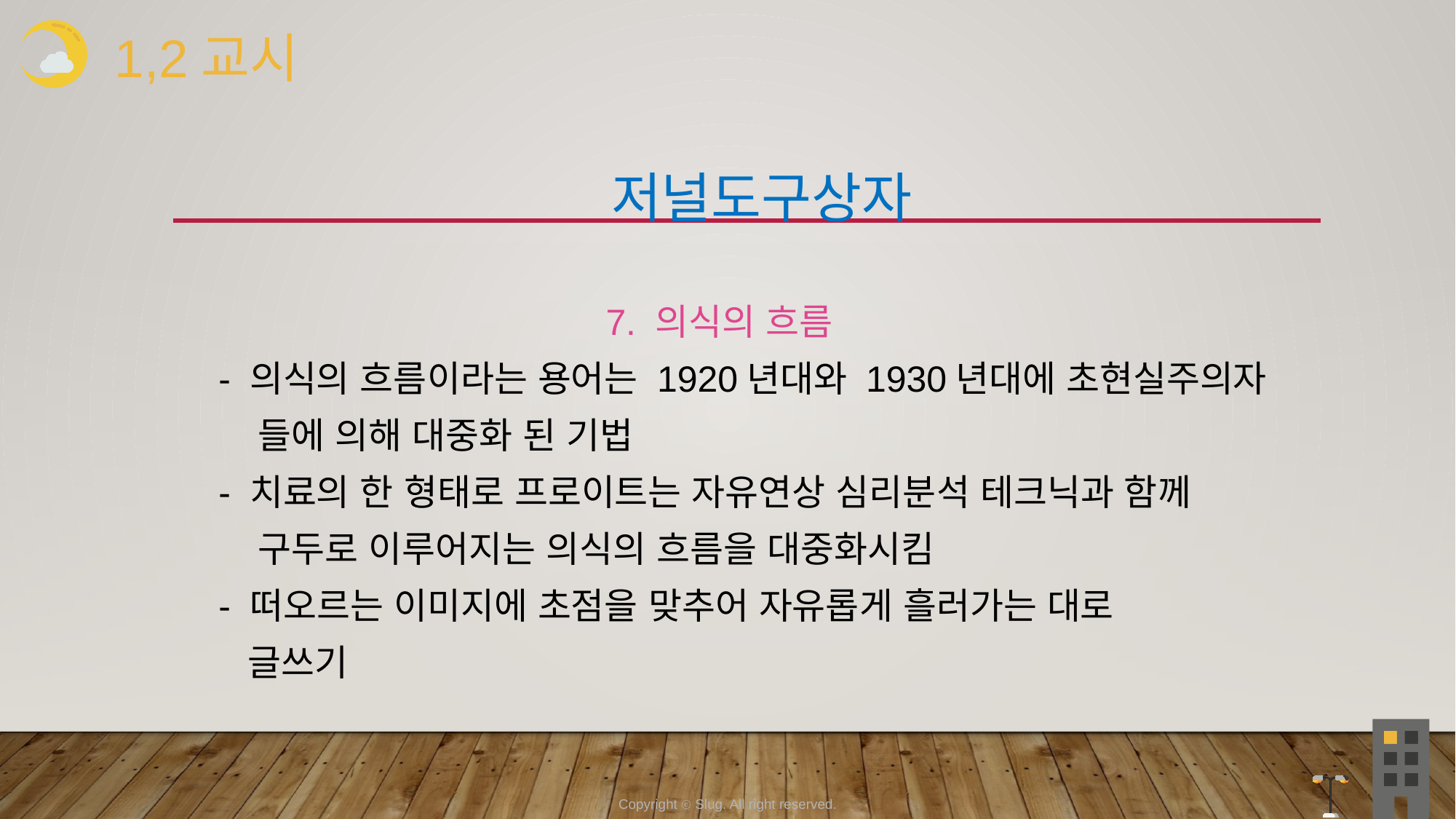

1,2교시

 저널도구상자

                                       7. 의식의 흐름
 - 의식의 흐름이라는 용어는 1920년대와 1930년대에 초현실주의자
    들에 의해 대중화 된 기법
 - 치료의 한 형태로 프로이트는 자유연상 심리분석 테크닉과 함께
    구두로 이루어지는 의식의 흐름을 대중화시킴
 - 떠오르는 이미지에 초점을 맞추어 자유롭게 흘러가는 대로
   글쓰기

Copyright ⓒ Slug. All right reserved.